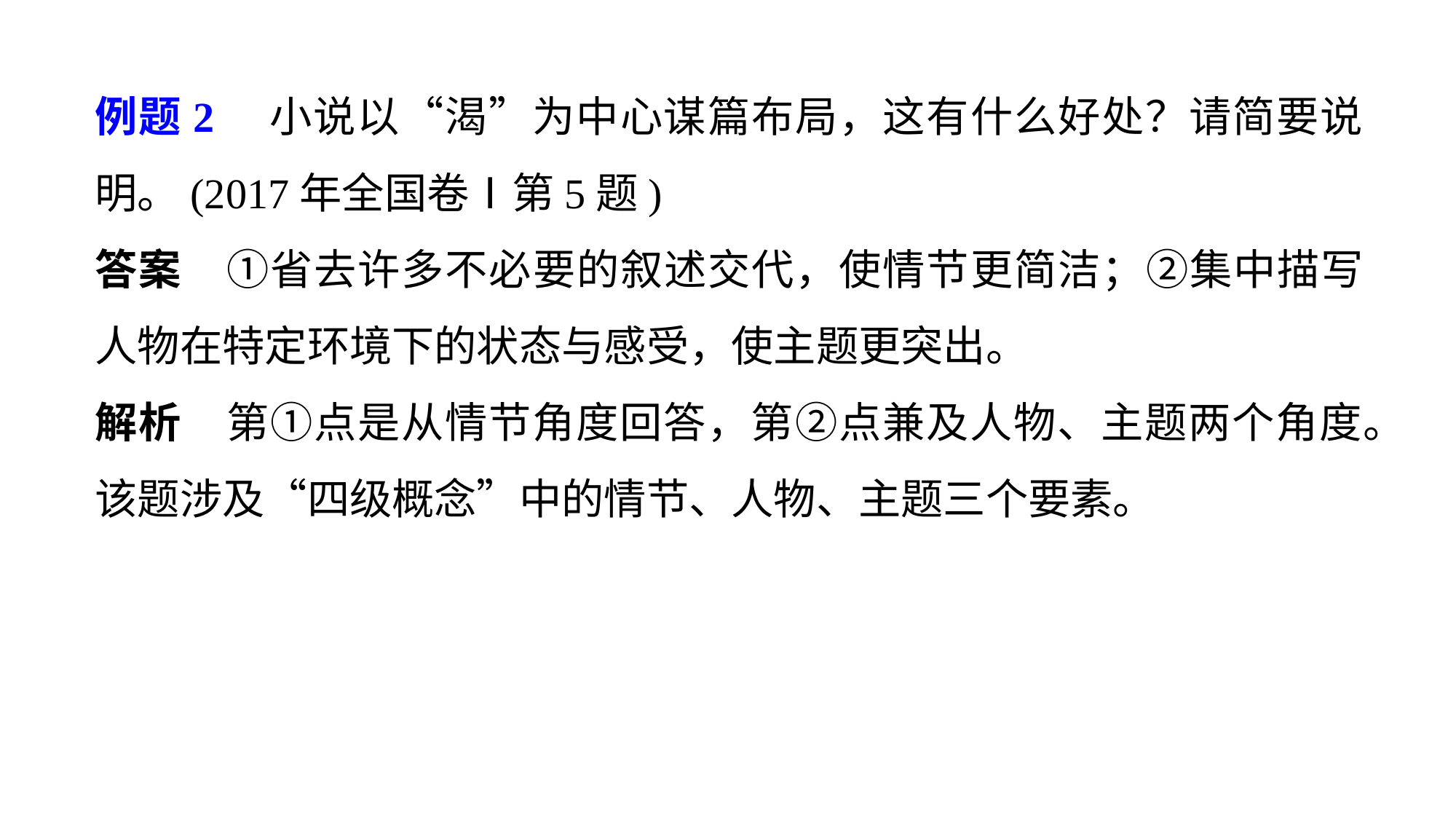

例题2　小说以“渴”为中心谋篇布局，这有什么好处？请简要说明。(2017年全国卷Ⅰ第5题)
答案　①省去许多不必要的叙述交代，使情节更简洁；②集中描写人物在特定环境下的状态与感受，使主题更突出。
解析　第①点是从情节角度回答，第②点兼及人物、主题两个角度。该题涉及“四级概念”中的情节、人物、主题三个要素。